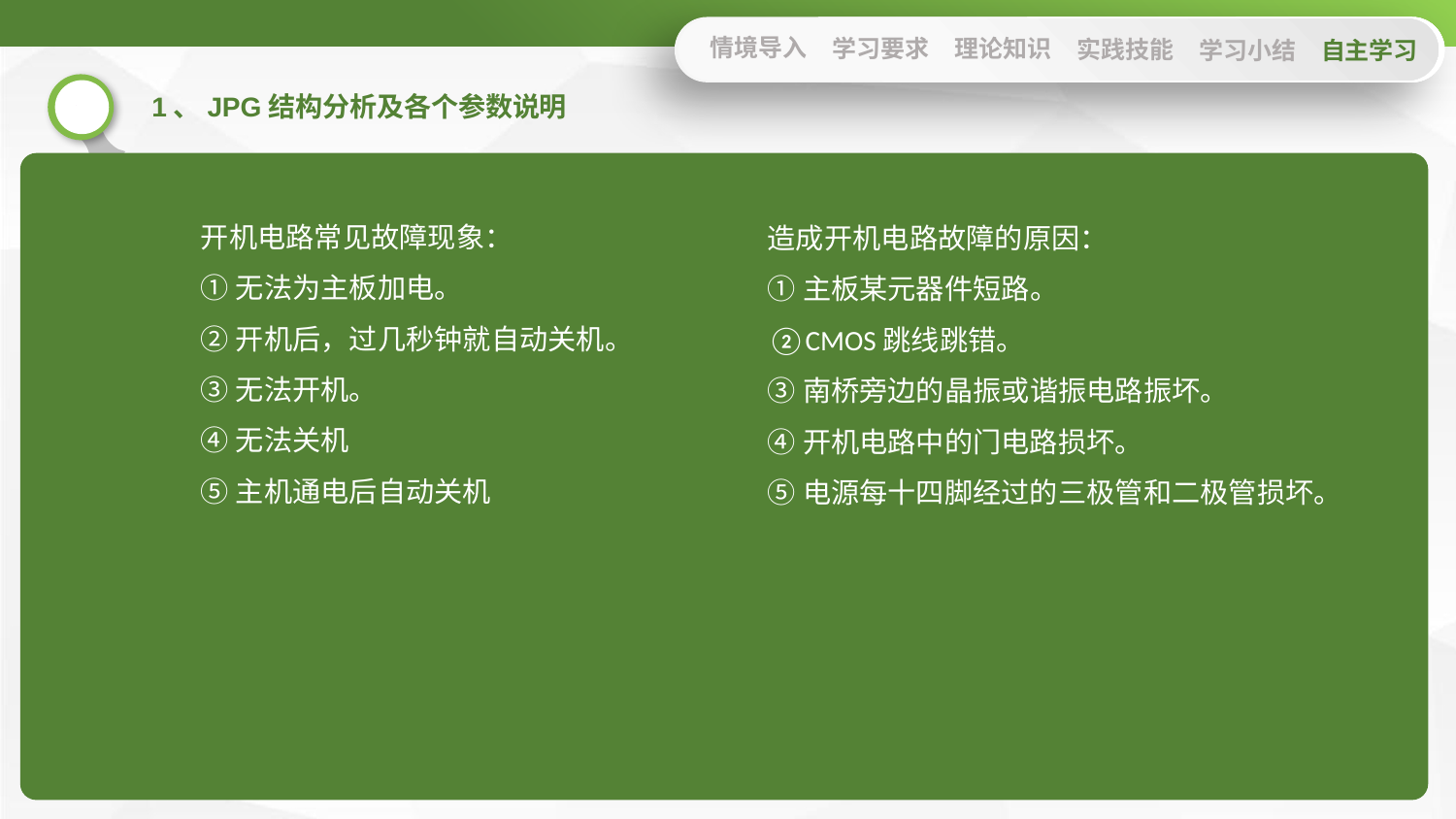

情境导入
学习要求
理论知识
实践技能
学习小结
自主学习
1、JPG结构分析及各个参数说明
开机电路常见故障现象：
①无法为主板加电。
②开机后，过几秒钟就自动关机。
③无法开机。
④无法关机
⑤主机通电后自动关机

造成开机电路故障的原因：
①主板某元器件短路。
②CMOS跳线跳错。
③南桥旁边的晶振或谐振电路振坏。
④开机电路中的门电路损坏。
⑤电源每十四脚经过的三极管和二极管损坏。